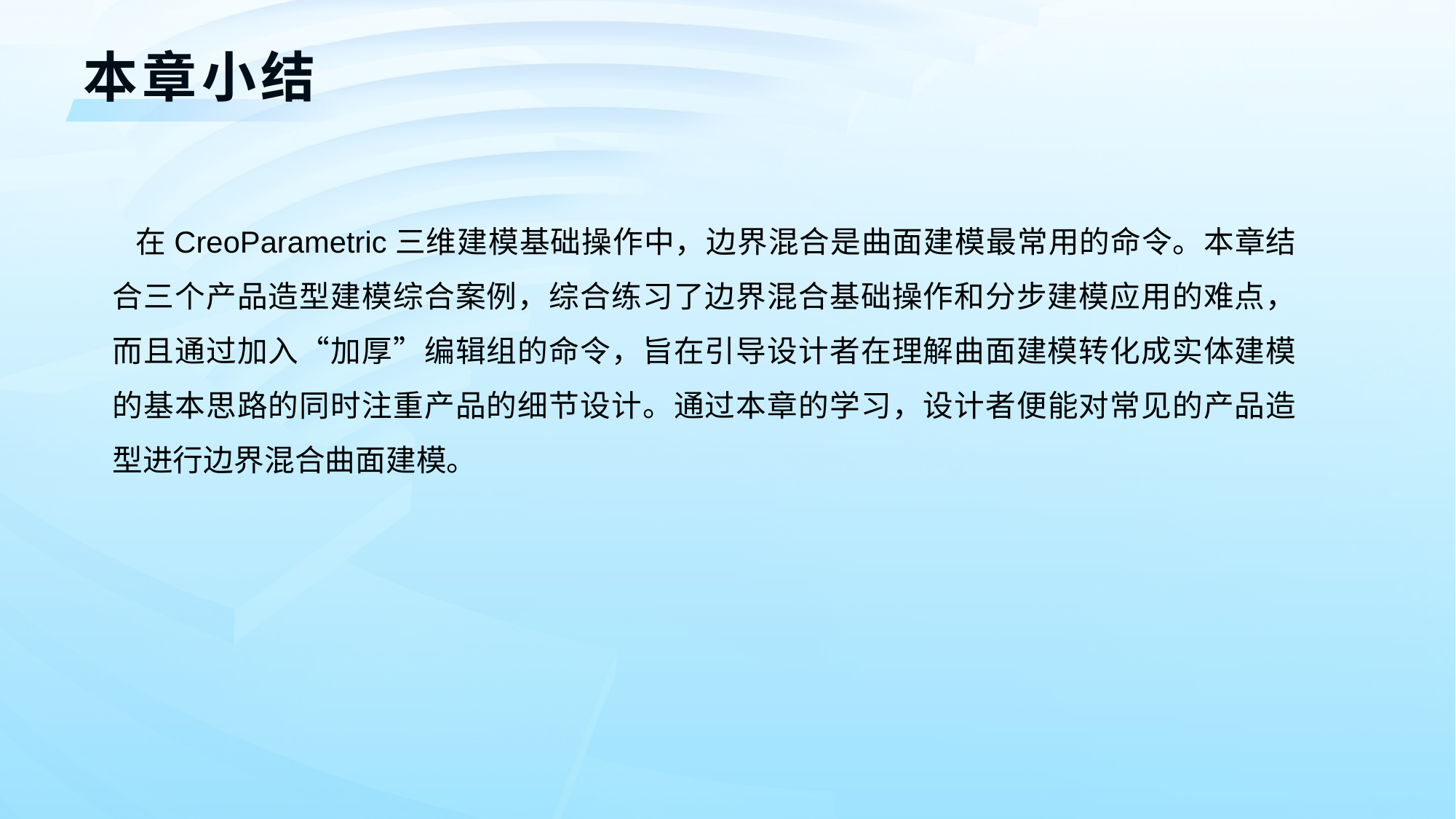

本章小结
在CreoParametric三维建模基础操作中，边界混合是曲面建模最常用的命令。本章结合三个产品造型建模综合案例，综合练习了边界混合基础操作和分步建模应用的难点，而且通过加入“加厚”编辑组的命令，旨在引导设计者在理解曲面建模转化成实体建模的基本思路的同时注重产品的细节设计。通过本章的学习，设计者便能对常见的产品造型进行边界混合曲面建模。